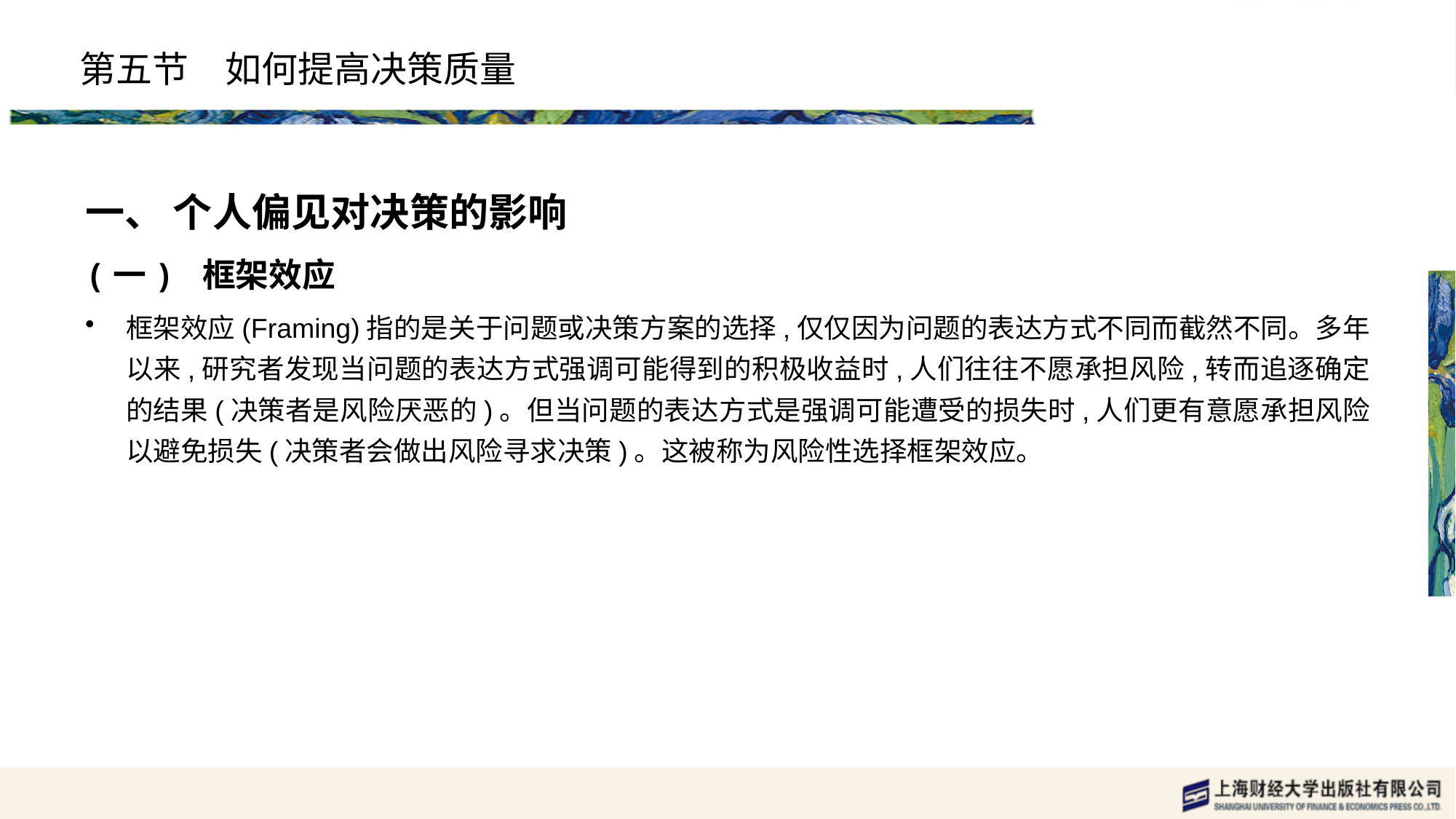

# 第五节　如何提高决策质量
一、 个人偏见对决策的影响
(一) 框架效应
框架效应(Framing)指的是关于问题或决策方案的选择,仅仅因为问题的表达方式不同而截然不同。多年以来,研究者发现当问题的表达方式强调可能得到的积极收益时,人们往往不愿承担风险,转而追逐确定的结果(决策者是风险厌恶的)。但当问题的表达方式是强调可能遭受的损失时,人们更有意愿承担风险以避免损失(决策者会做出风险寻求决策)。这被称为风险性选择框架效应。